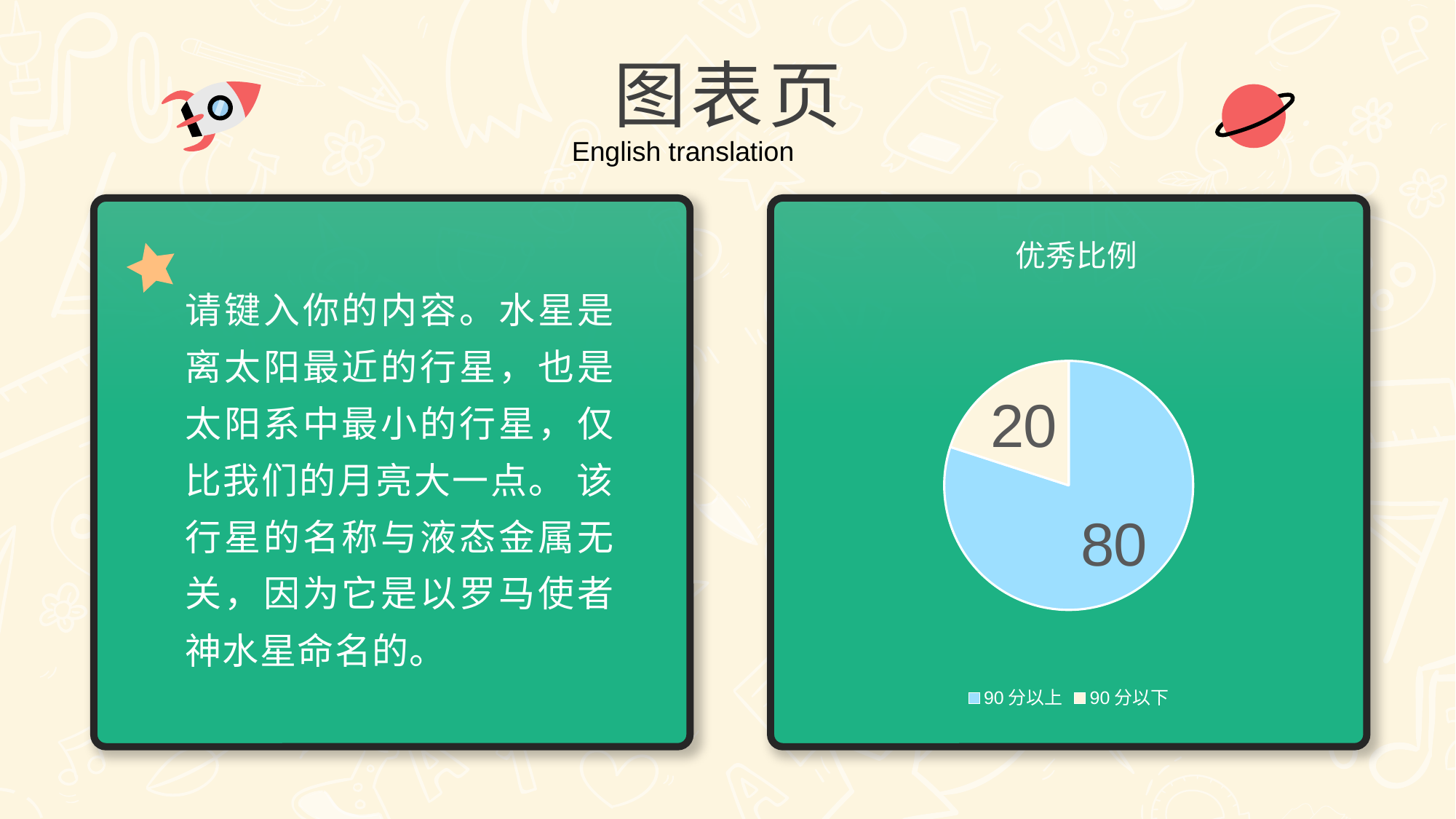

图表页
English translation

### Chart: 优秀比例

| Category | 优秀比例 |
|---|---|
| 90分以上 | 80.0 |
| 90分以下 | 20.0 |
请键入你的内容。水星是离太阳最近的行星，也是太阳系中最小的行星，仅比我们的月亮大一点。 该行星的名称与液态金属无关，因为它是以罗马使者神水星命名的。